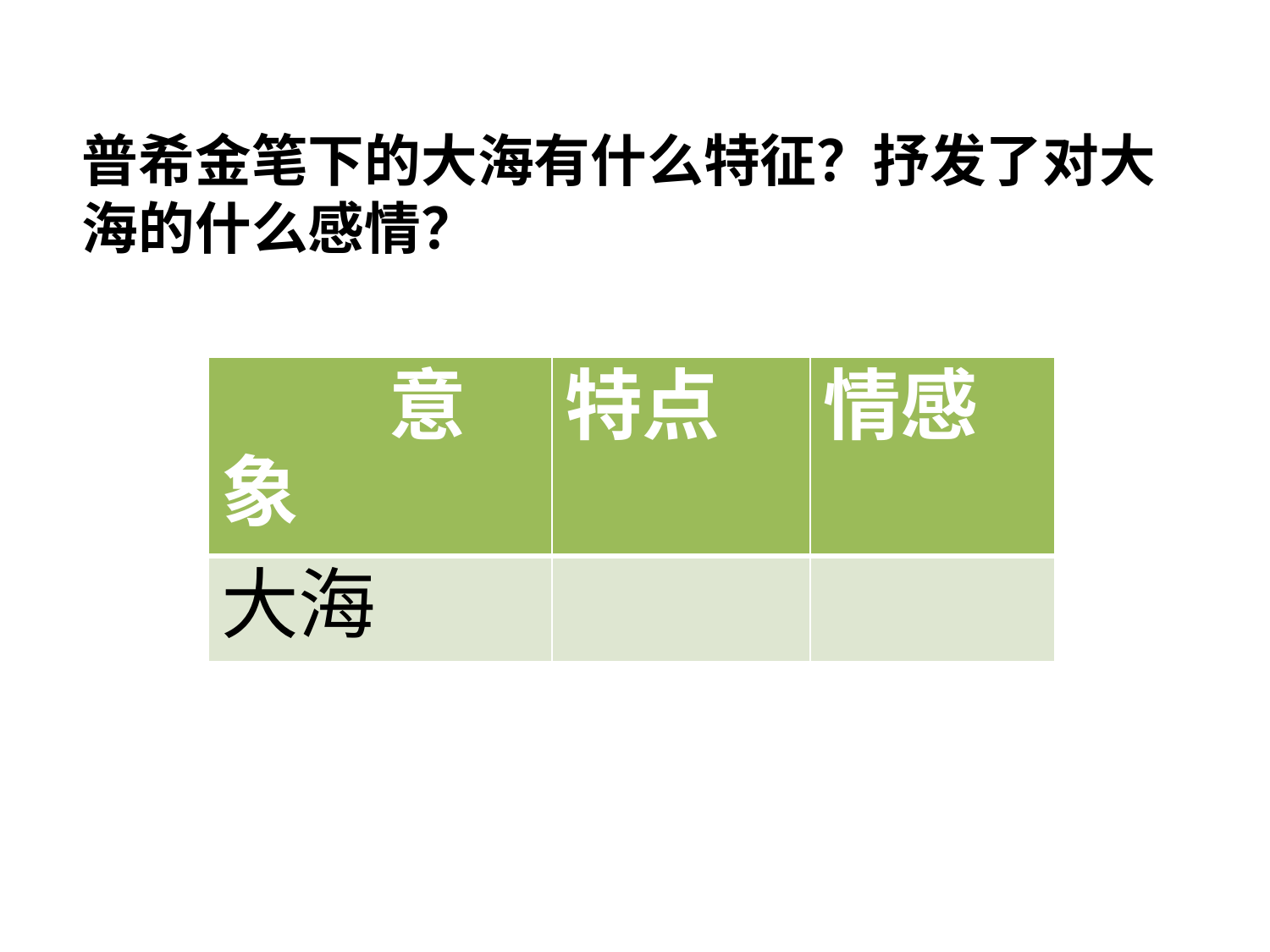

普希金笔下的大海有什么特征？抒发了对大海的什么感情？
| 意象 | 特点 | 情感 |
| --- | --- | --- |
| 大海 |  |  |